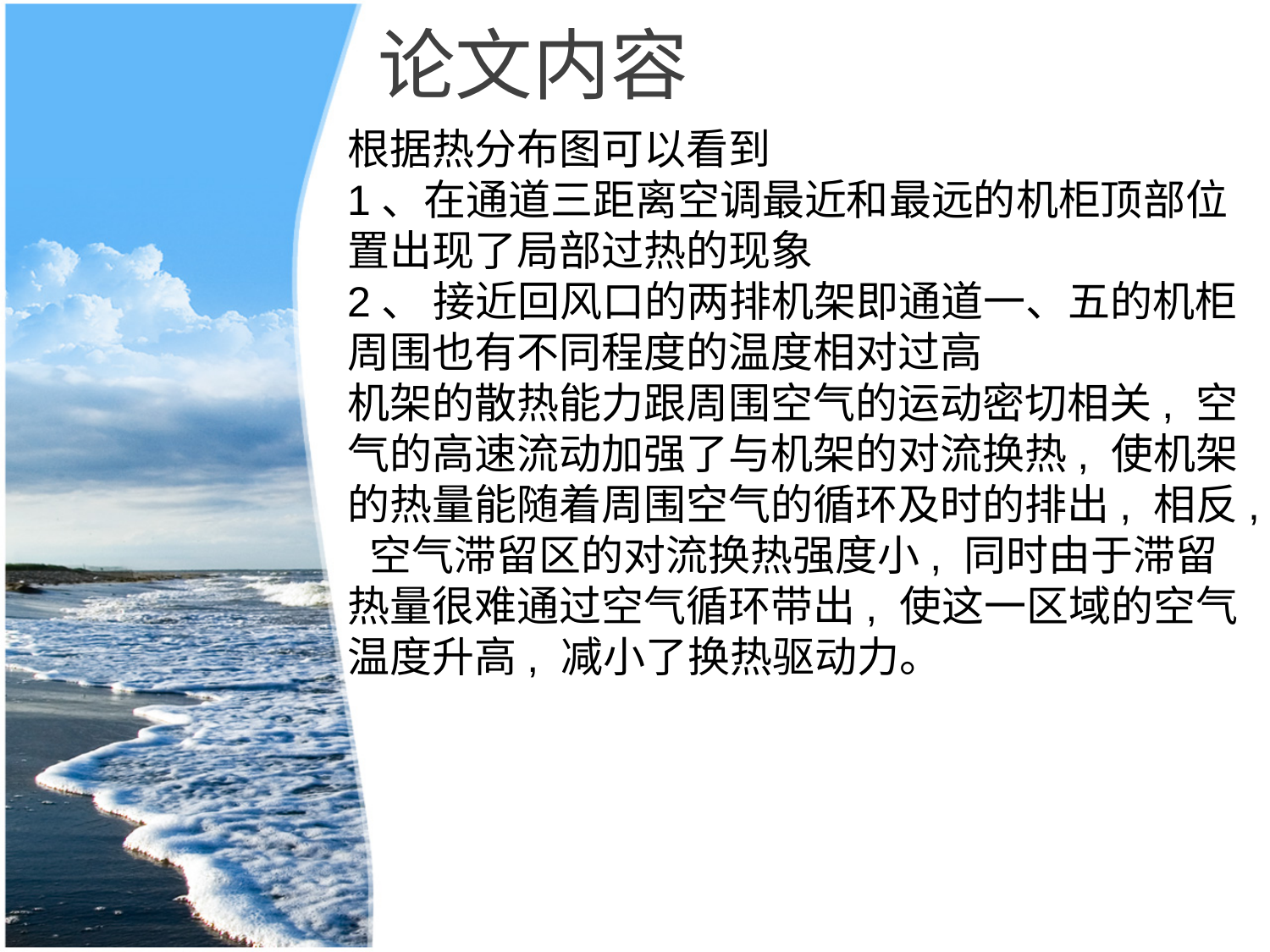

论文内容
根据热分布图可以看到
1、在通道三距离空调最近和最远的机柜顶部位置出现了局部过热的现象
2、 接近回风口的两排机架即通道一、五的机柜周围也有不同程度的温度相对过高
机架的散热能力跟周围空气的运动密切相关, 空气的高速流动加强了与机架的对流换热, 使机架的热量能随着周围空气的循环及时的排出, 相反, 空气滞留区的对流换热强度小, 同时由于滞留热量很难通过空气循环带出, 使这一区域的空气温度升高, 减小了换热驱动力。